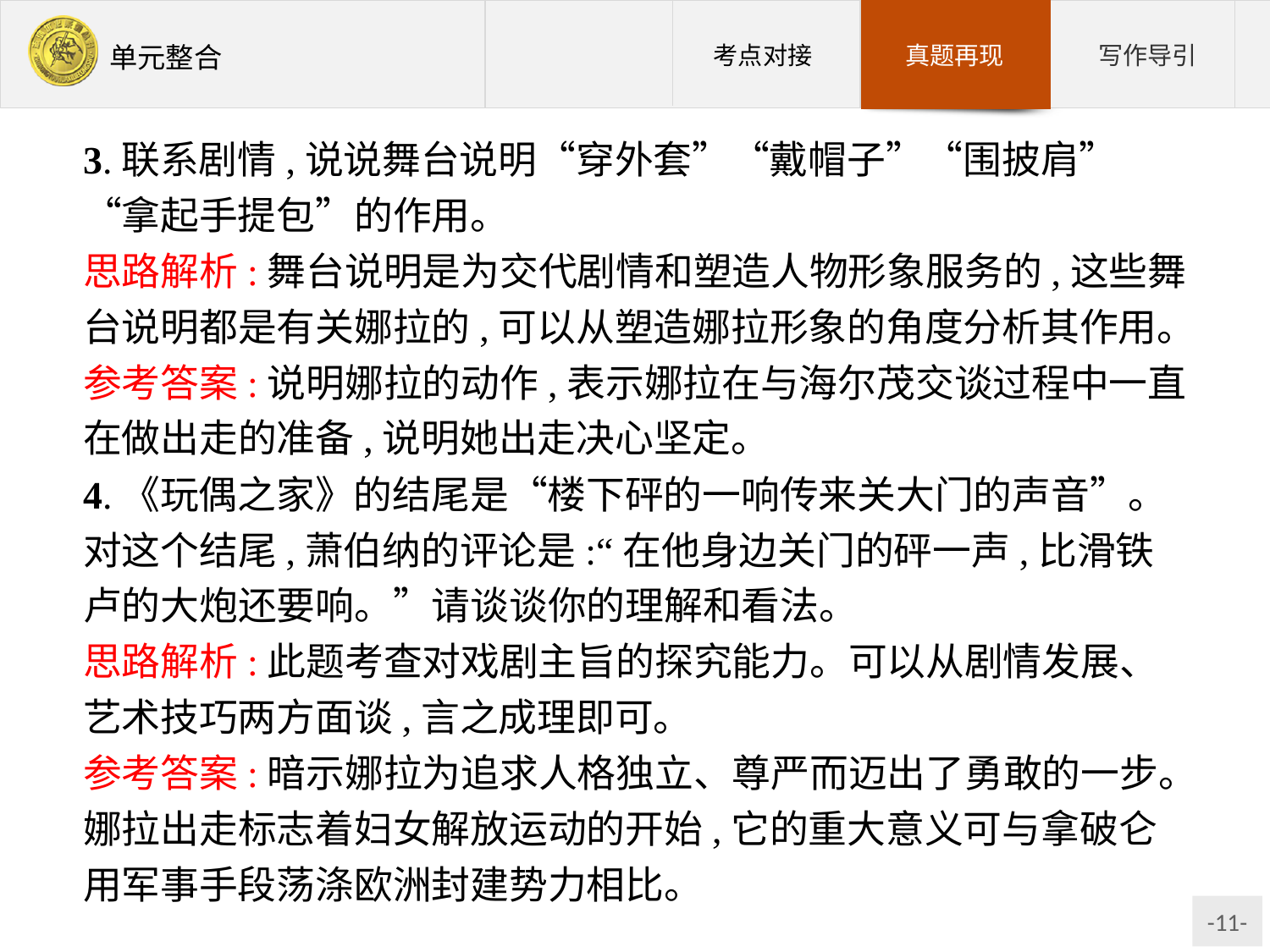

3.联系剧情,说说舞台说明“穿外套”“戴帽子”“围披肩”“拿起手提包”的作用。
思路解析:舞台说明是为交代剧情和塑造人物形象服务的,这些舞台说明都是有关娜拉的,可以从塑造娜拉形象的角度分析其作用。
参考答案:说明娜拉的动作,表示娜拉在与海尔茂交谈过程中一直在做出走的准备,说明她出走决心坚定。
4.《玩偶之家》的结尾是“楼下砰的一响传来关大门的声音”。对这个结尾,萧伯纳的评论是:“在他身边关门的砰一声,比滑铁卢的大炮还要响。”请谈谈你的理解和看法。
思路解析:此题考查对戏剧主旨的探究能力。可以从剧情发展、艺术技巧两方面谈,言之成理即可。
参考答案:暗示娜拉为追求人格独立、尊严而迈出了勇敢的一步。娜拉出走标志着妇女解放运动的开始,它的重大意义可与拿破仑用军事手段荡涤欧洲封建势力相比。